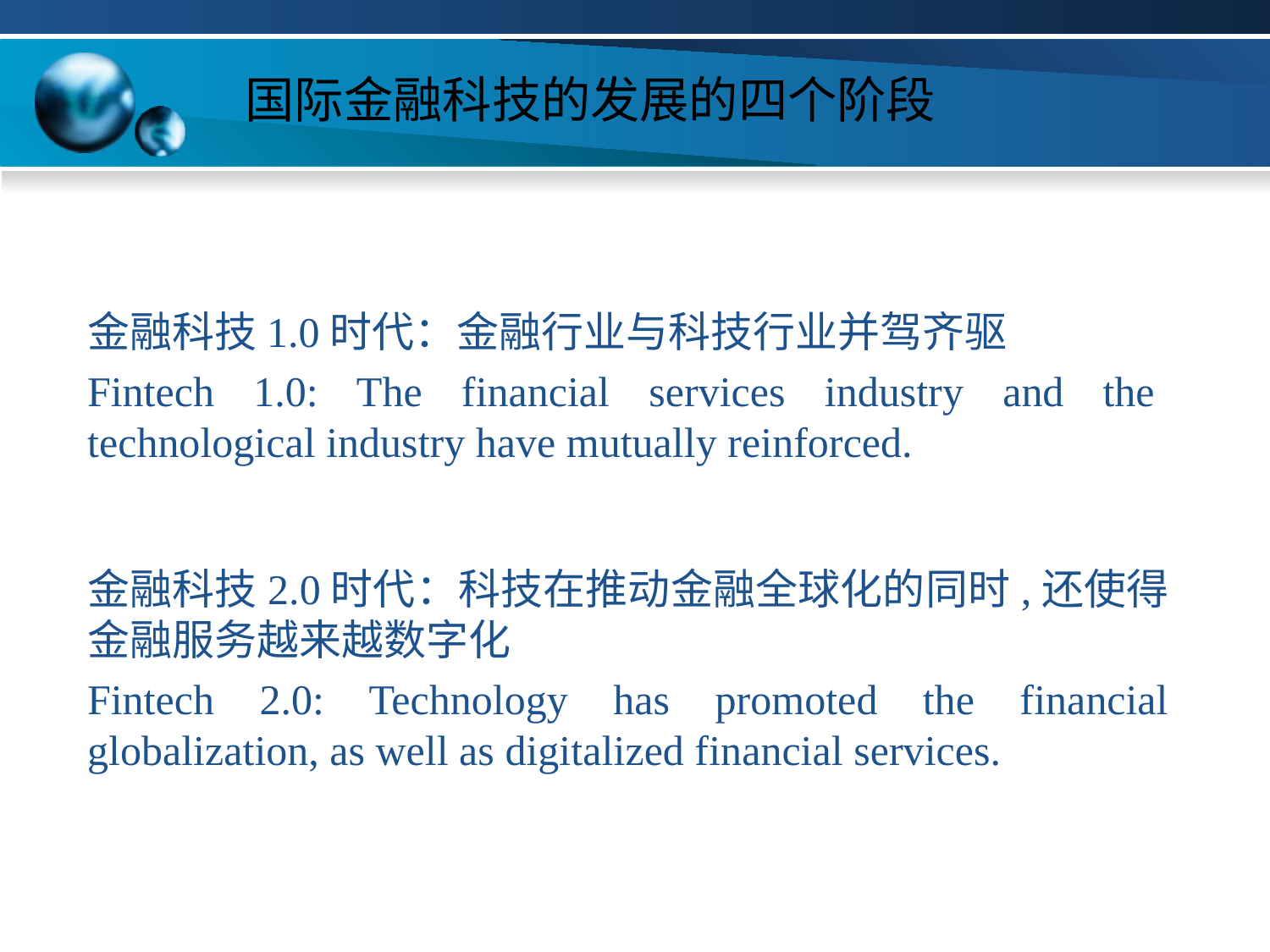

# 国际金融科技的发展的四个阶段
金融科技1.0时代：金融行业与科技行业并驾齐驱
Fintech 1.0: The financial services industry and the technological industry have mutually reinforced.
金融科技2.0时代：科技在推动金融全球化的同时,还使得金融服务越来越数字化
Fintech 2.0: Technology has promoted the financial globalization, as well as digitalized financial services.